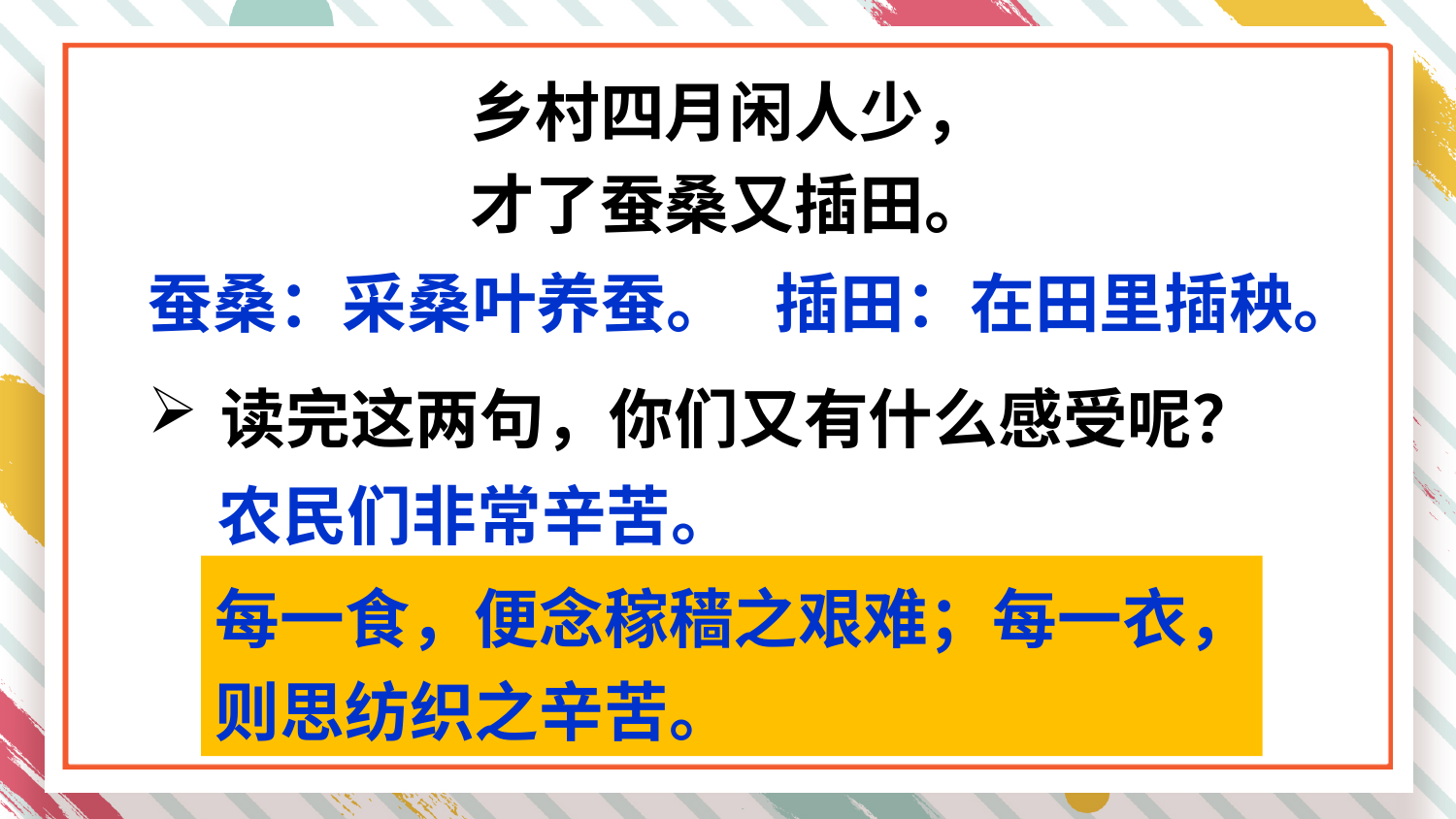

乡村四月闲人少，才了蚕桑又插田。
蚕桑：采桑叶养蚕。   插田：在田里插秧。
读完这两句，你们又有什么感受呢？
农民们非常辛苦。
每一食，便念稼穑之艰难；每一衣，则思纺织之辛苦。